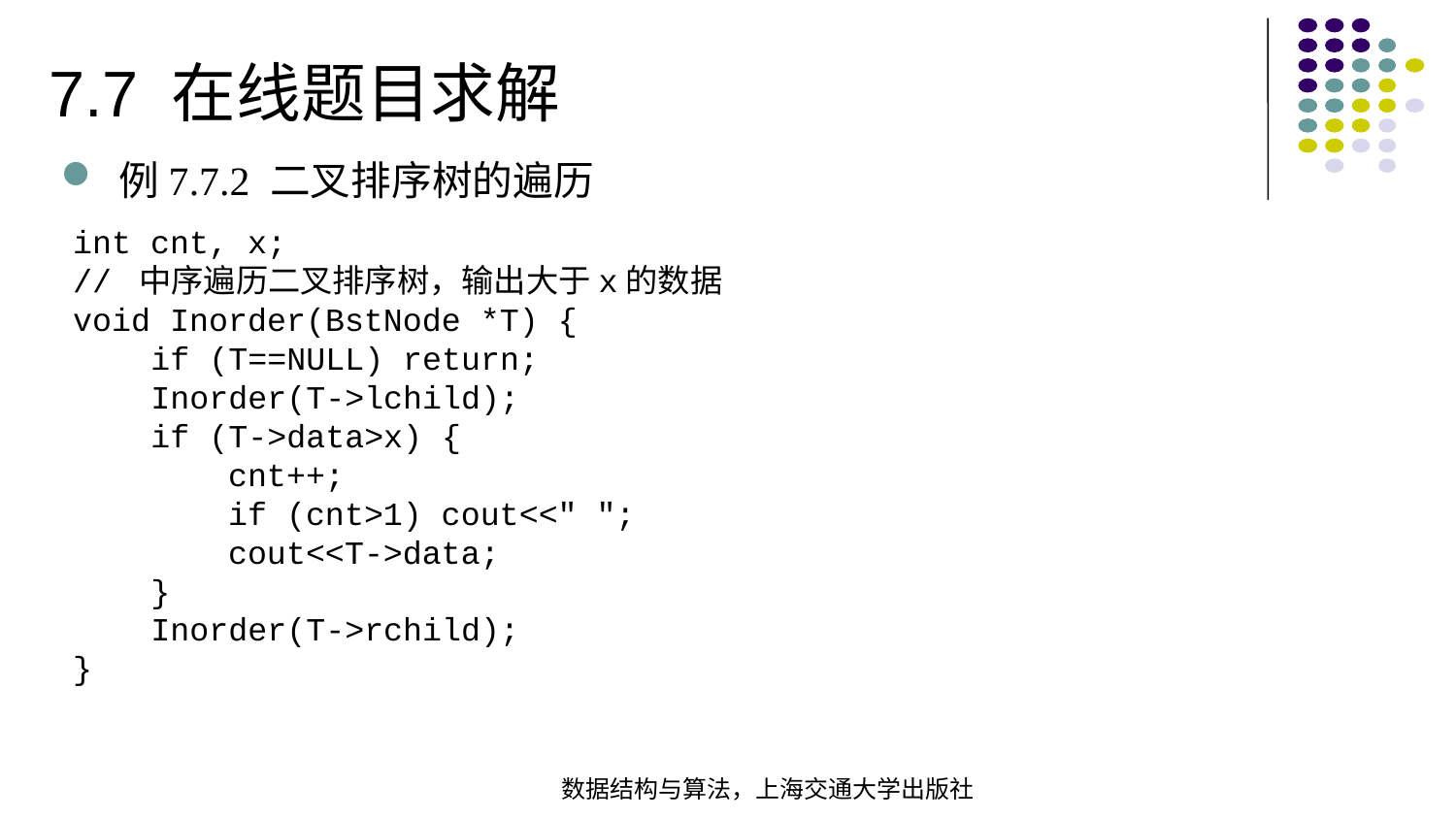

7.7 在线题目求解
例7.7.2 二叉排序树的遍历
int cnt, x;
// 中序遍历二叉排序树，输出大于x的数据
void Inorder(BstNode *T) {                        if (T==NULL) return;    Inorder(T->lchild);    if (T->data>x) {        cnt++;        if (cnt>1) cout<<" ";        cout<<T->data;    }    Inorder(T->rchild);
}